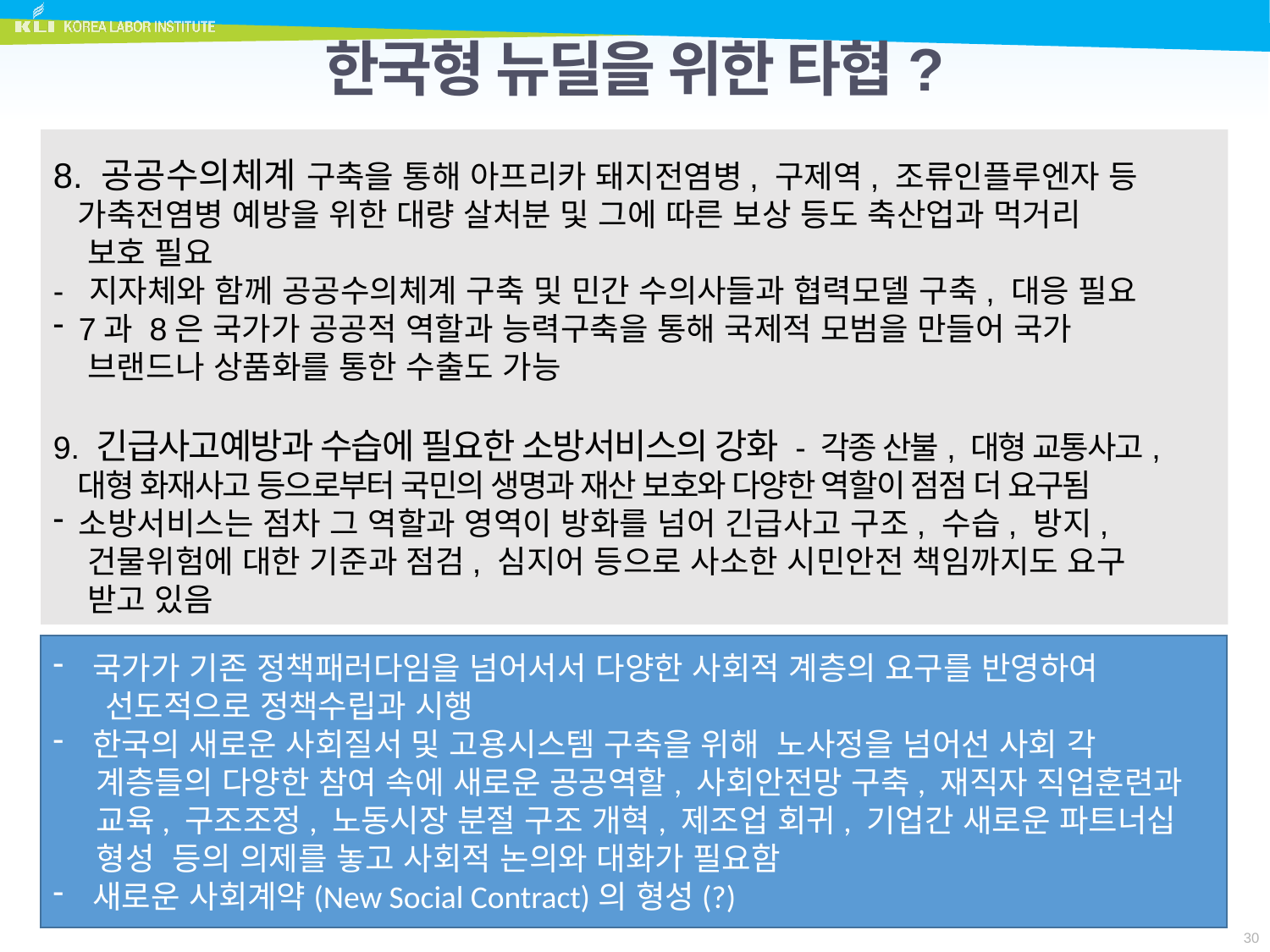

# 한국형 뉴딜을 위한 타협?

8. 공공수의체계 구축을 통해 아프리카 돼지전염병, 구제역, 조류인플루엔자 등 가축전염병 예방을 위한 대량 살처분 및 그에 따른 보상 등도 축산업과 먹거리
   보호 필요
-  지자체와 함께 공공수의체계 구축 및 민간 수의사들과 협력모델 구축, 대응 필요
7과 8은 국가가 공공적 역할과 능력구축을 통해 국제적 모범을 만들어 국가
   브랜드나 상품화를 통한 수출도 가능

9. 긴급사고예방과 수습에 필요한 소방서비스의 강화 - 각종 산불, 대형 교통사고, 대형 화재사고 등으로부터 국민의 생명과 재산 보호와 다양한 역할이 점점 더 요구됨
소방서비스는 점차 그 역할과 영역이 방화를 넘어 긴급사고 구조, 수습, 방지,
   건물위험에 대한 기준과 점검, 심지어 등으로 사소한 시민안전 책임까지도 요구
   받고 있음
국가가 기존 정책패러다임을 넘어서서 다양한 사회적 계층의 요구를 반영하여
     선도적으로 정책수립과 시행
한국의 새로운 사회질서 및 고용시스템 구축을 위해  노사정을 넘어선 사회 각
    계층들의 다양한 참여 속에 새로운 공공역할, 사회안전망 구축, 재직자 직업훈련과
    교육, 구조조정, 노동시장 분절 구조 개혁, 제조업 회귀, 기업간 새로운 파트너십
    형성  등의 의제를 놓고 사회적 논의와 대화가 필요함
새로운 사회계약(New Social Contract)의 형성(?)
30